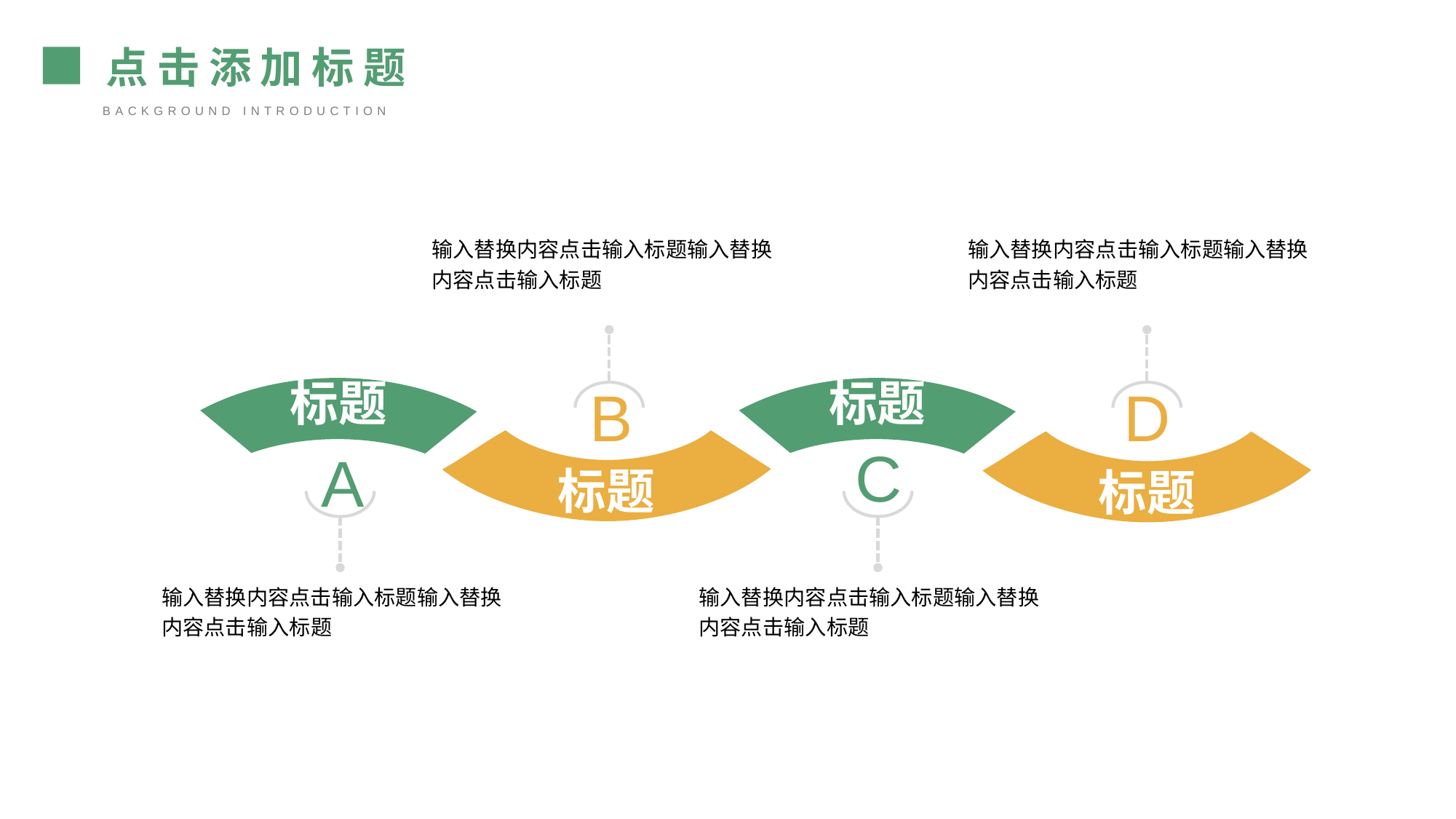

点击添加标题
background introduction

输入替换内容点击输入标题输入替换内容点击输入标题
输入替换内容点击输入标题输入替换内容点击输入标题

标题
标题
B
D
标题
标题
C
A

输入替换内容点击输入标题输入替换内容点击输入标题
输入替换内容点击输入标题输入替换内容点击输入标题